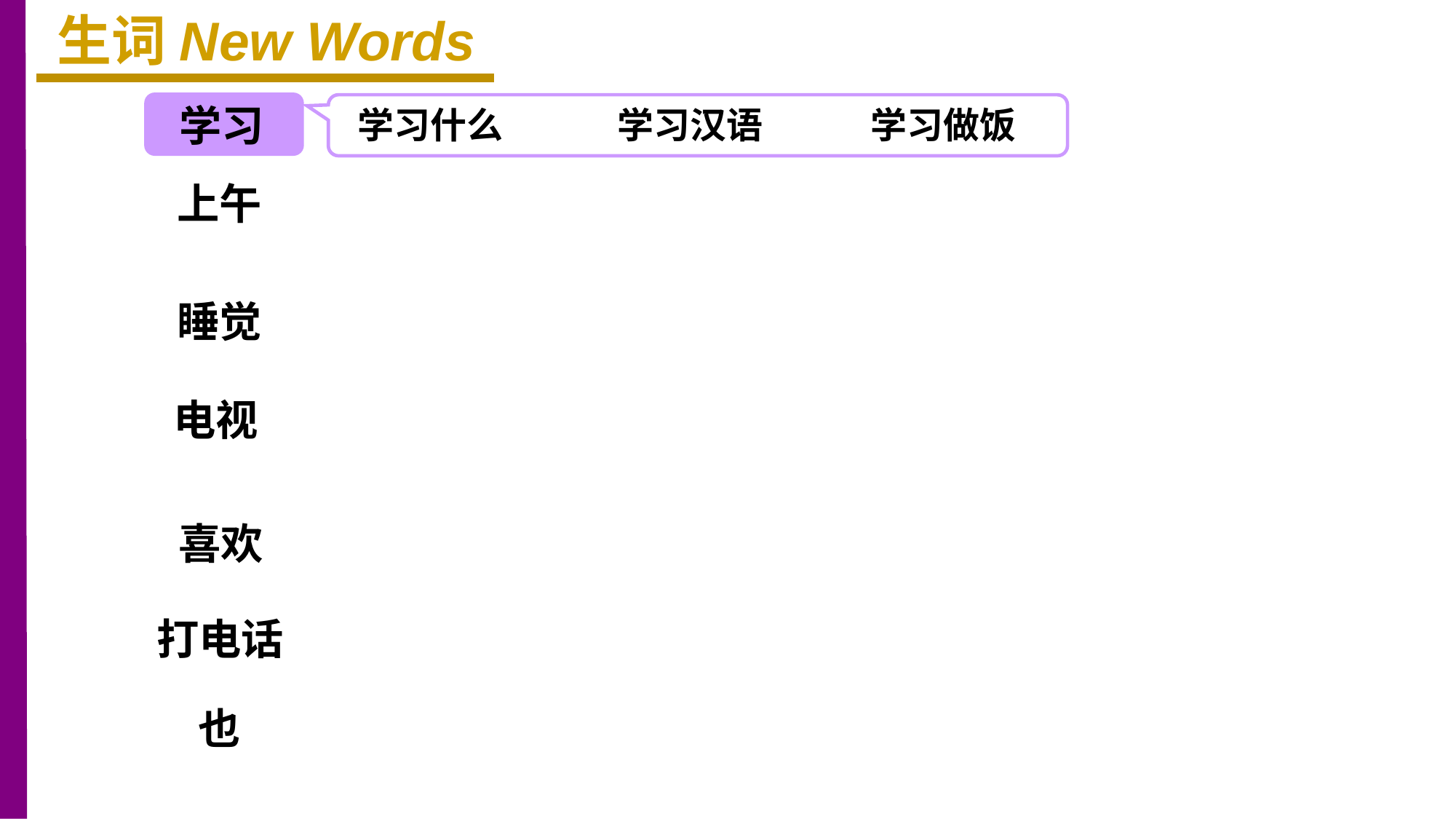

生词New Words

学习

学习做饭
学习什么
学习汉语
上午
睡觉
电视
喜欢
打电话
也